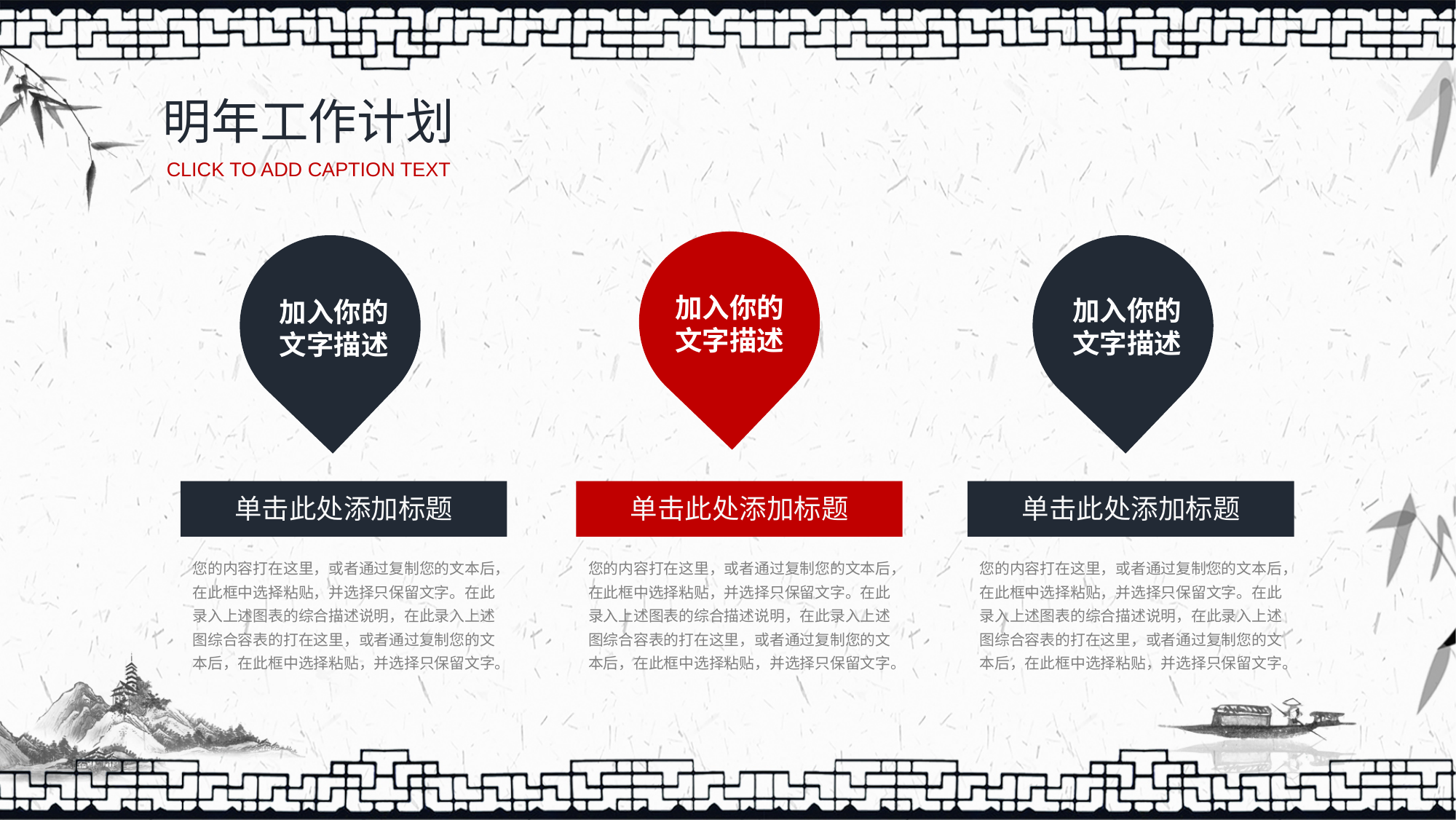

明年工作计划
CLICK TO ADD CAPTION TEXT

加入你的
文字描述

加入你的
文字描述

加入你的
文字描述

单击此处添加标题

单击此处添加标题

单击此处添加标题
您的内容打在这里，或者通过复制您的文本后，在此框中选择粘贴，并选择只保留文字。在此录入上述图表的综合描述说明，在此录入上述图综合容表的打在这里，或者通过复制您的文本后，在此框中选择粘贴，并选择只保留文字。
您的内容打在这里，或者通过复制您的文本后，在此框中选择粘贴，并选择只保留文字。在此录入上述图表的综合描述说明，在此录入上述图综合容表的打在这里，或者通过复制您的文本后，在此框中选择粘贴，并选择只保留文字。
您的内容打在这里，或者通过复制您的文本后，在此框中选择粘贴，并选择只保留文字。在此录入上述图表的综合描述说明，在此录入上述图综合容表的打在这里，或者通过复制您的文本后，在此框中选择粘贴，并选择只保留文字。